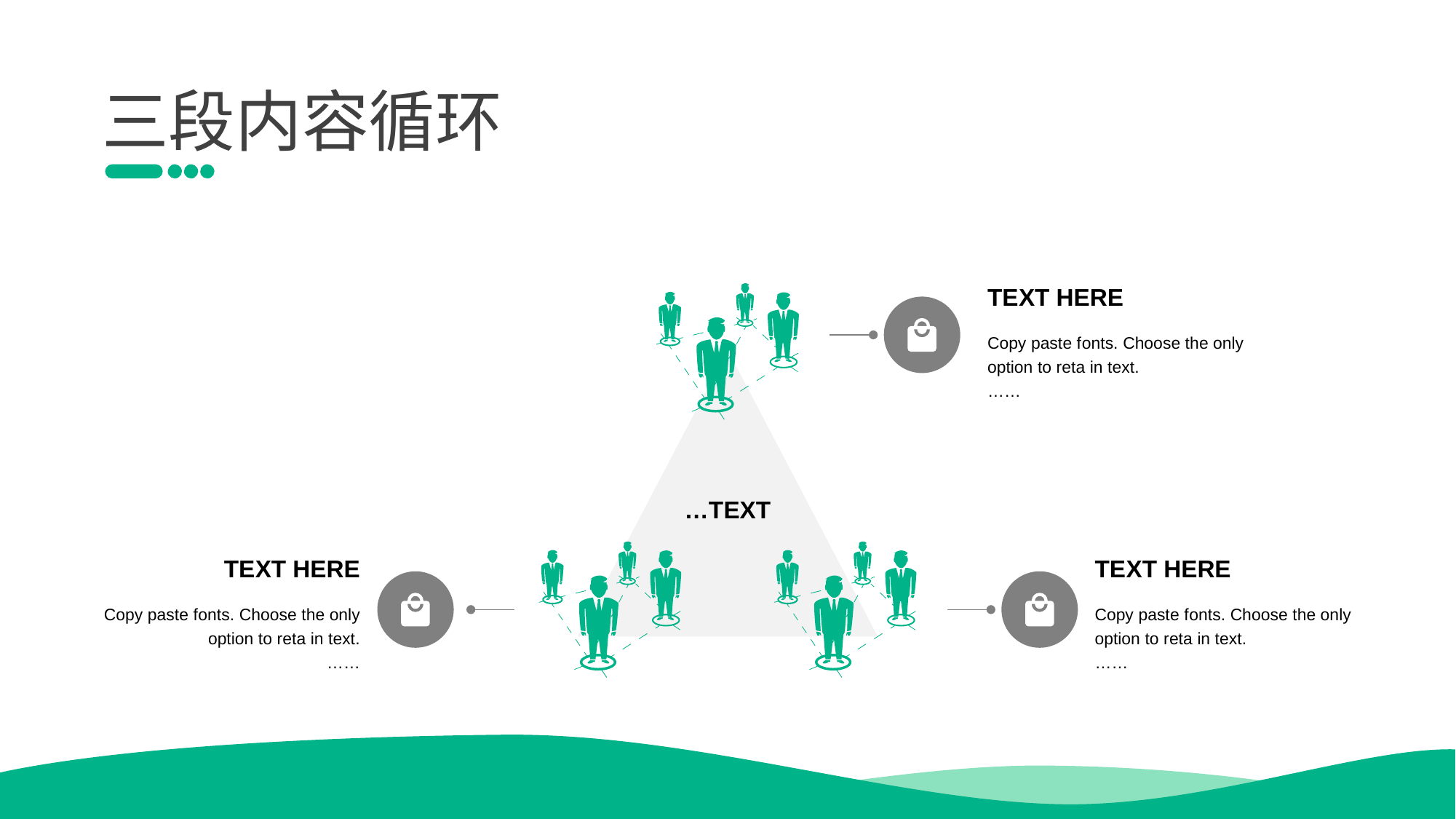

三段内容循环
TE XT HERE
Copy paste f onts. Choose the only option to reta in text.
……

…T EXT
TE XT HERE
Copy paste f onts. Choose the only option to reta in text.
……
TE XT HERE
Copy paste f onts. Choose the only option to reta in text.
……